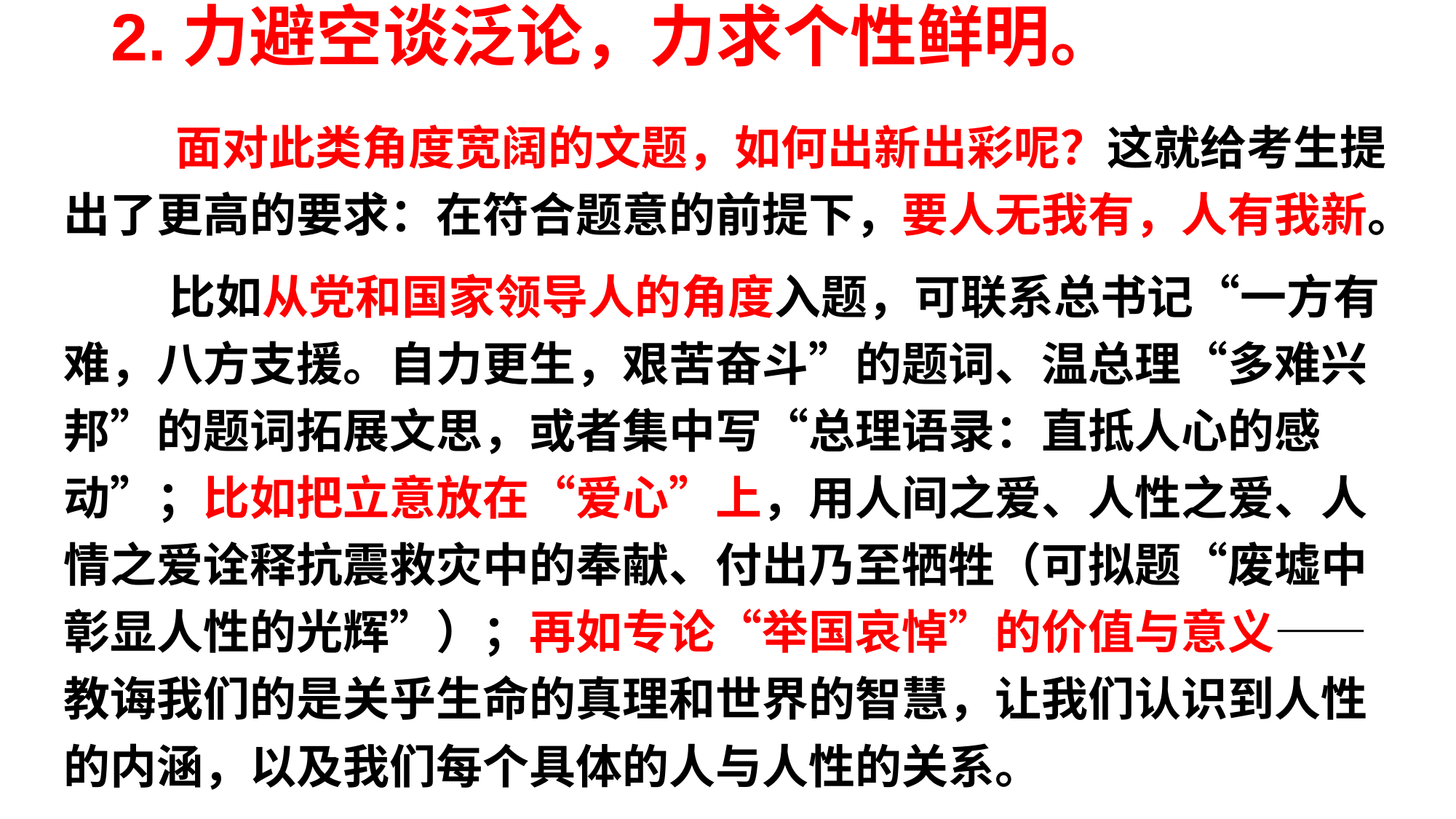

# 2.力避空谈泛论，力求个性鲜明。
　　    面对此类角度宽阔的文题，如何出新出彩呢？这就给考生提出了更高的要求：在符合题意的前提下，要人无我有，人有我新。
         比如从党和国家领导人的角度入题，可联系总书记“一方有难，八方支援。自力更生，艰苦奋斗”的题词、温总理“多难兴邦”的题词拓展文思，或者集中写“总理语录：直抵人心的感动”；比如把立意放在“爱心”上，用人间之爱、人性之爱、人情之爱诠释抗震救灾中的奉献、付出乃至牺牲（可拟题“废墟中彰显人性的光辉”）；再如专论“举国哀悼”的价值与意义——教诲我们的是关乎生命的真理和世界的智慧，让我们认识到人性的内涵，以及我们每个具体的人与人性的关系。